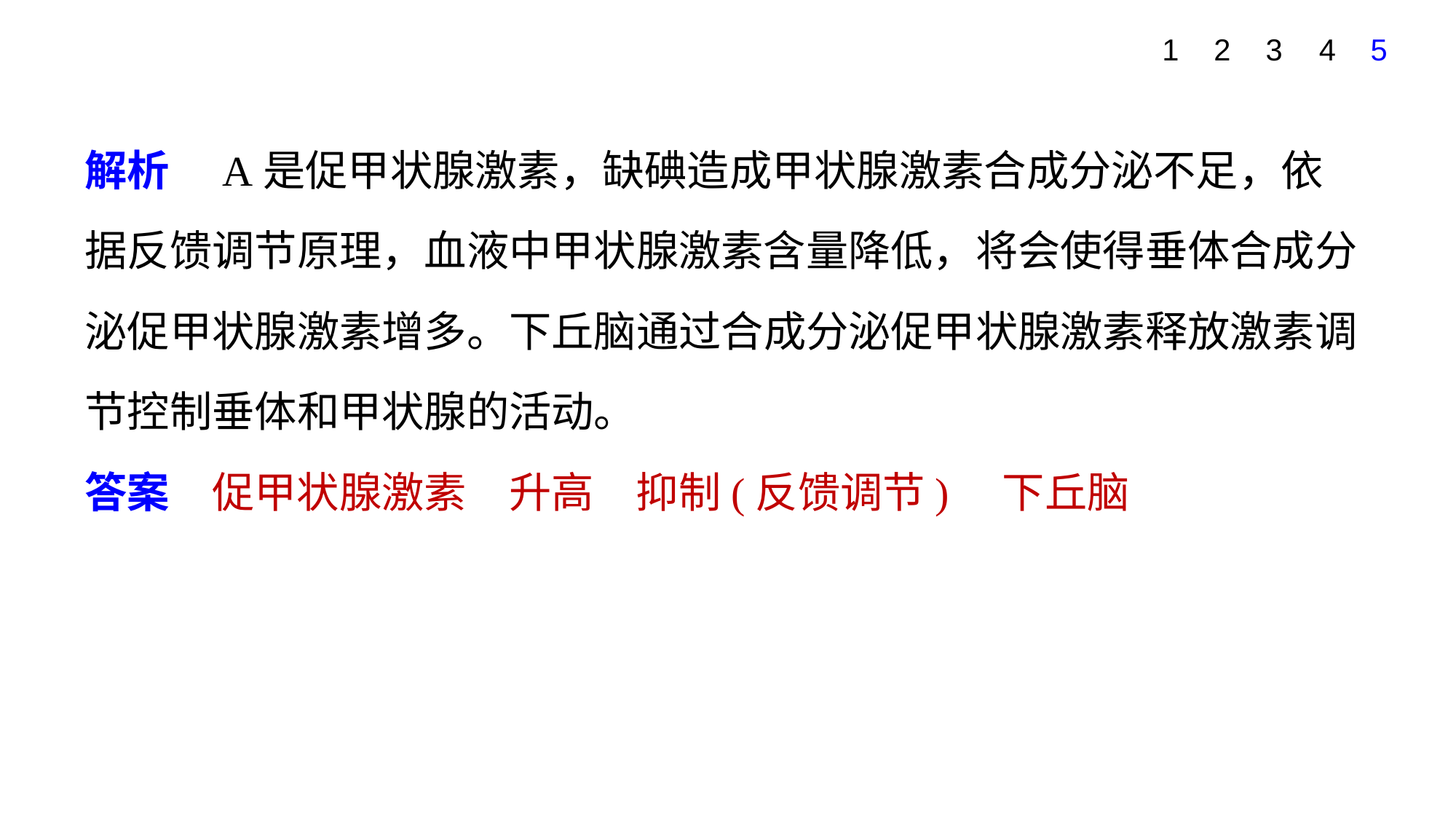

1
2
3
4
5
解析　A是促甲状腺激素，缺碘造成甲状腺激素合成分泌不足，依据反馈调节原理，血液中甲状腺激素含量降低，将会使得垂体合成分泌促甲状腺激素增多。下丘脑通过合成分泌促甲状腺激素释放激素调节控制垂体和甲状腺的活动。
答案　促甲状腺激素　升高　抑制(反馈调节)　下丘脑